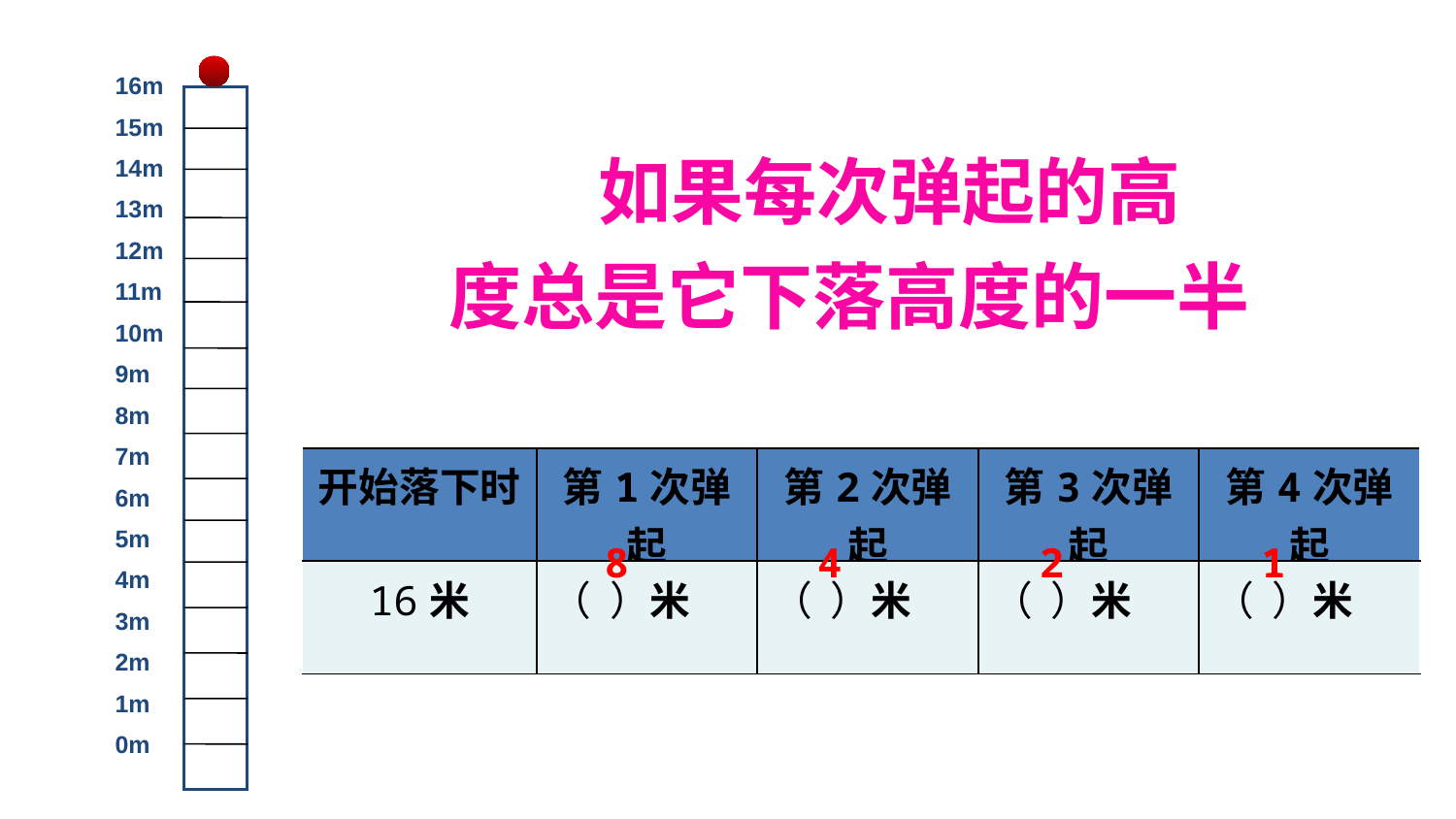

16m
15m
14m
13m
12m
11m
10m
9m
8m
7m
6m
5m
4m
3m
2m
1m
0m

        如果每次弹起的高度总是它下落高度的一半
| 开始落下时 | 第1次弹起 | 第2次弹起 | 第3次弹起 | 第4次弹起 |
| --- | --- | --- | --- | --- |
| 16米 | （ ）米 | （ ）米 | （ ）米 | （ ）米 |
8
4
2
1